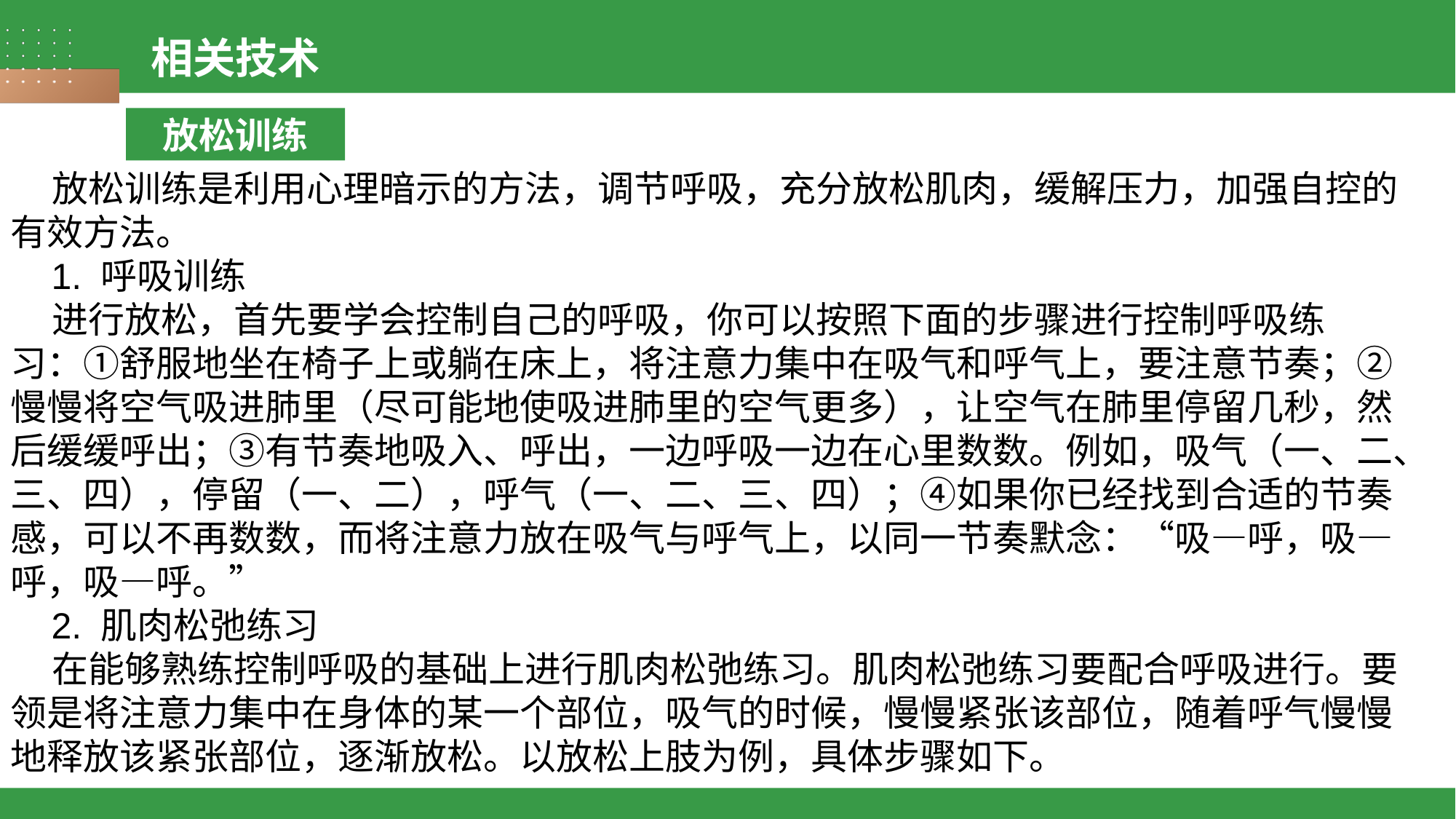

相关技术
放松训练
    放松训练是利用心理暗示的方法，调节呼吸，充分放松肌肉，缓解压力，加强自控的有效方法。
    1. 呼吸训练
    进行放松，首先要学会控制自己的呼吸，你可以按照下面的步骤进行控制呼吸练
习：①舒服地坐在椅子上或躺在床上，将注意力集中在吸气和呼气上，要注意节奏；②慢慢将空气吸进肺里（尽可能地使吸进肺里的空气更多），让空气在肺里停留几秒，然后缓缓呼出；③有节奏地吸入、呼出，一边呼吸一边在心里数数。例如，吸气（一、二、三、四），停留（一、二），呼气（一、二、三、四）；④如果你已经找到合适的节奏感，可以不再数数，而将注意力放在吸气与呼气上，以同一节奏默念：“吸—呼，吸—呼，吸—呼。”
    2. 肌肉松弛练习
    在能够熟练控制呼吸的基础上进行肌肉松弛练习。肌肉松弛练习要配合呼吸进行。要领是将注意力集中在身体的某一个部位，吸气的时候，慢慢紧张该部位，随着呼气慢慢地释放该紧张部位，逐渐放松。以放松上肢为例，具体步骤如下。